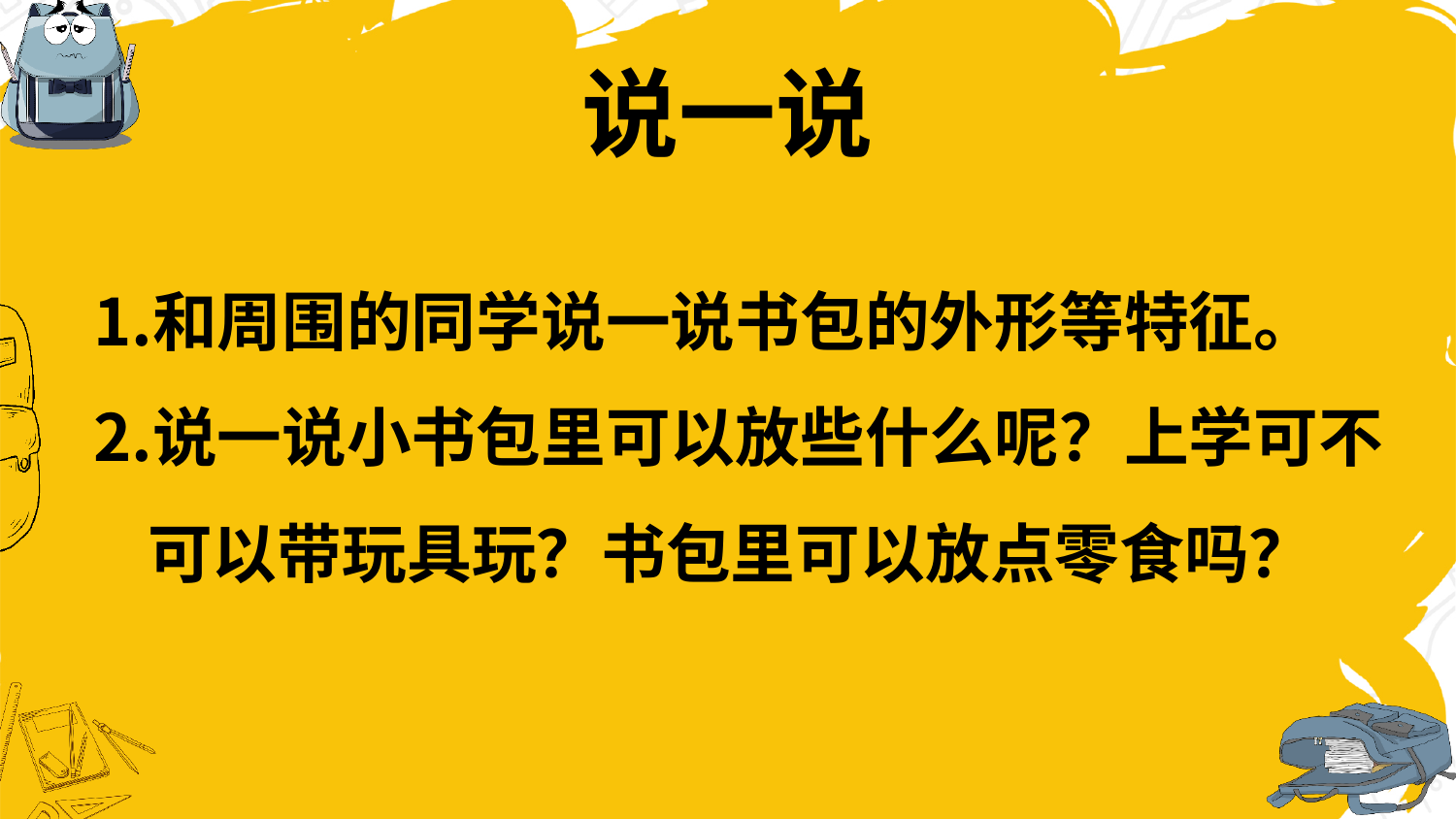

说一说
和周围的同学说一说书包的外形等特征。
说一说小书包里可以放些什么呢？上学可不可以带玩具玩？书包里可以放点零食吗？